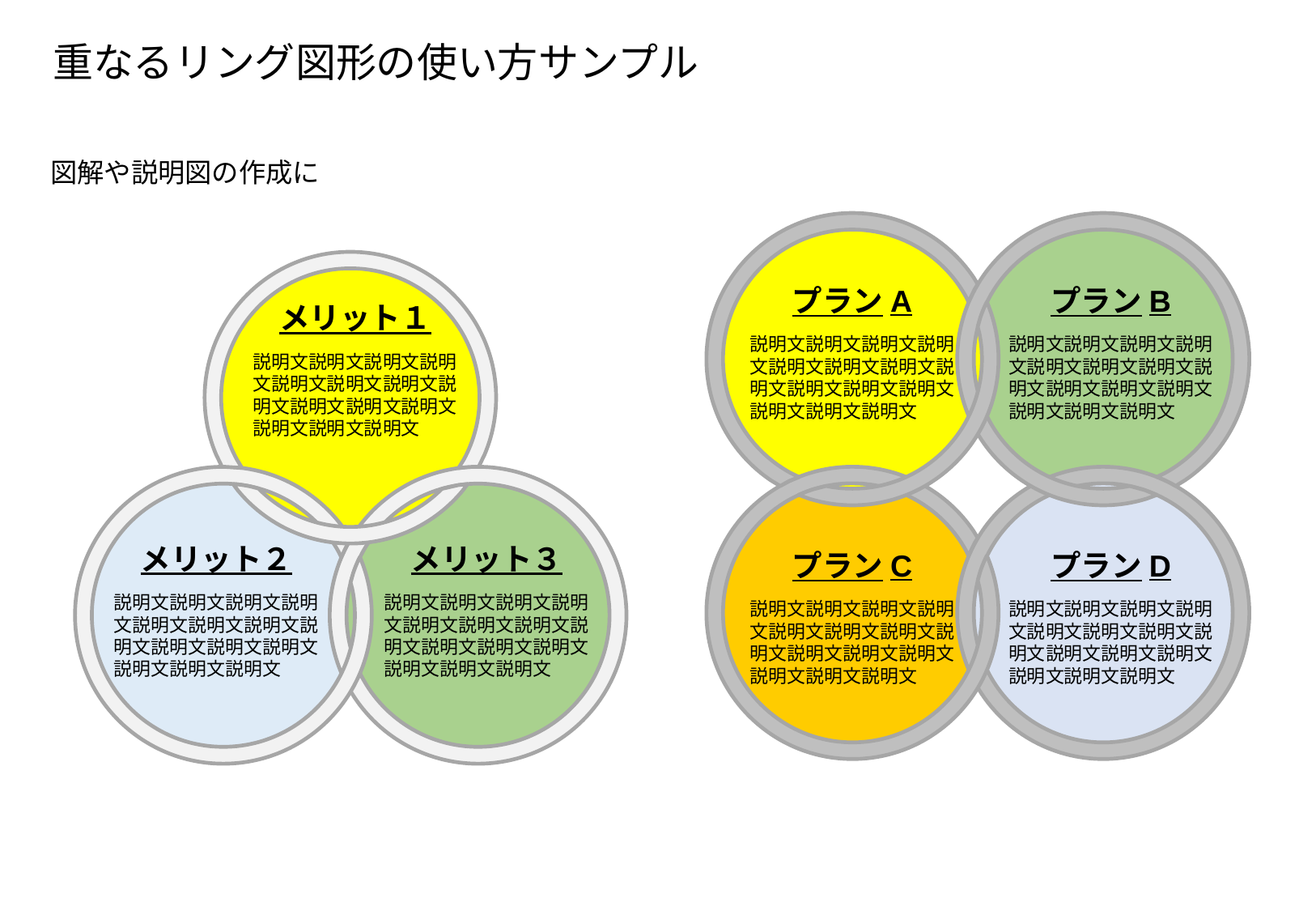

重なるリング図形の使い方サンプル
図解や説明図の作成に

プランA
プランB
メリット１
説明文説明文説明文説明文説明文説明文説明文説明文説明文説明文説明文説明文説明文説明文
説明文説明文説明文説明文説明文説明文説明文説明文説明文説明文説明文説明文説明文説明文
説明文説明文説明文説明文説明文説明文説明文説明文説明文説明文説明文説明文説明文説明文

メリット２
メリット３
プランC
プランD
説明文説明文説明文説明文説明文説明文説明文説明文説明文説明文説明文説明文説明文説明文
説明文説明文説明文説明文説明文説明文説明文説明文説明文説明文説明文説明文説明文説明文
説明文説明文説明文説明文説明文説明文説明文説明文説明文説明文説明文説明文説明文説明文
説明文説明文説明文説明文説明文説明文説明文説明文説明文説明文説明文説明文説明文説明文